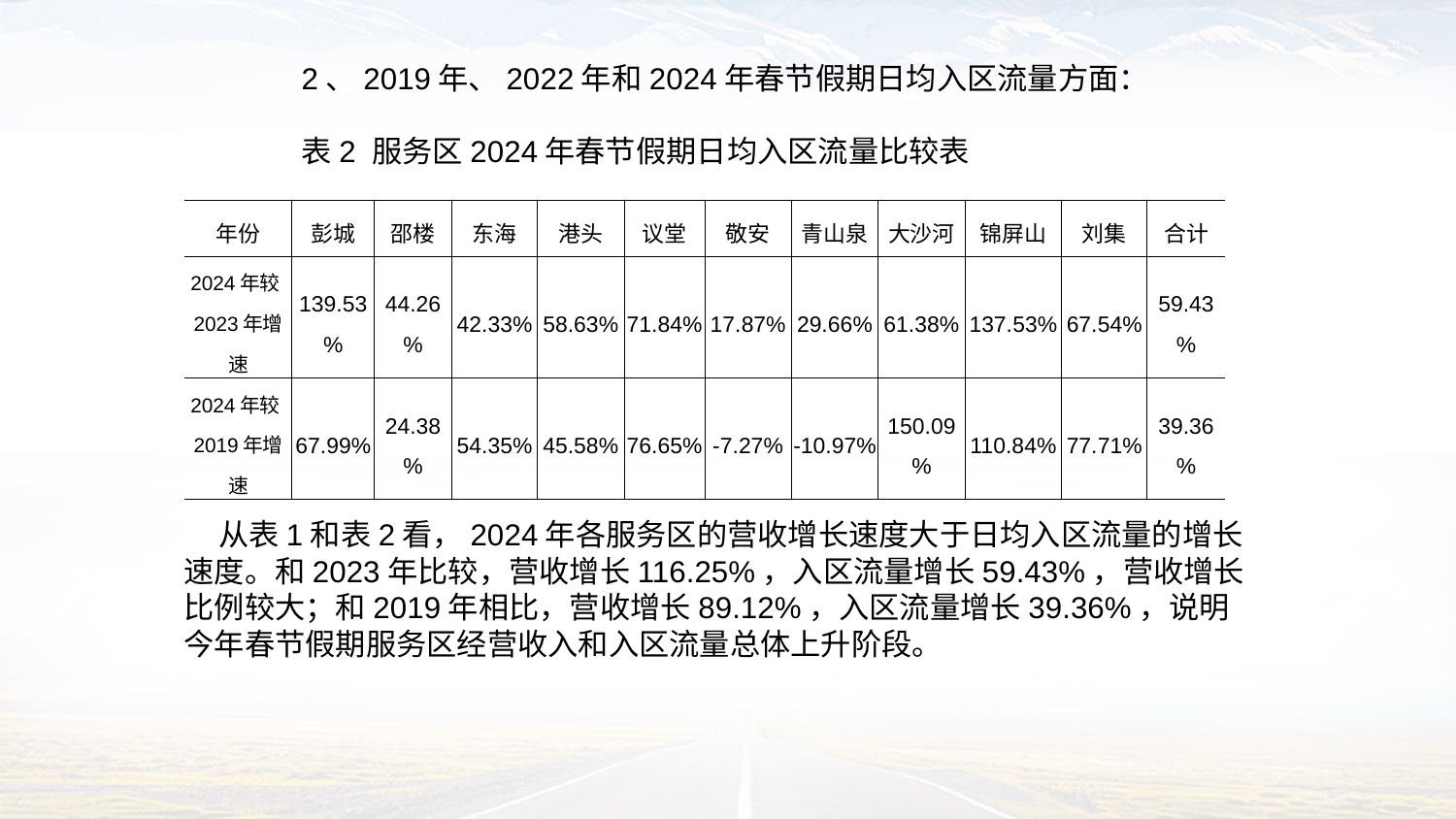

2、2019年、2022年和2024年春节假期日均入区流量方面：

表2 服务区2024年春节假期日均入区流量比较表
| 年份 | 彭城 | 邵楼 | 东海 | 港头 | 议堂 | 敬安 | 青山泉 | 大沙河 | 锦屏山 | 刘集 | 合计 |
| --- | --- | --- | --- | --- | --- | --- | --- | --- | --- | --- | --- |
| 2024年较2023年增速 | 139.53% | 44.26% | 42.33% | 58.63% | 71.84% | 17.87% | 29.66% | 61.38% | 137.53% | 67.54% | 59.43% |
| 2024年较2019年增速 | 67.99% | 24.38% | 54.35% | 45.58% | 76.65% | -7.27% | -10.97% | 150.09% | 110.84% | 77.71% | 39.36% |
    从表1和表2看，2024年各服务区的营收增长速度大于日均入区流量的增长速度。和2023年比较，营收增长116.25%，入区流量增长59.43%，营收增长比例较大；和2019年相比，营收增长89.12%，入区流量增长39.36%，说明今年春节假期服务区经营收入和入区流量总体上升阶段。